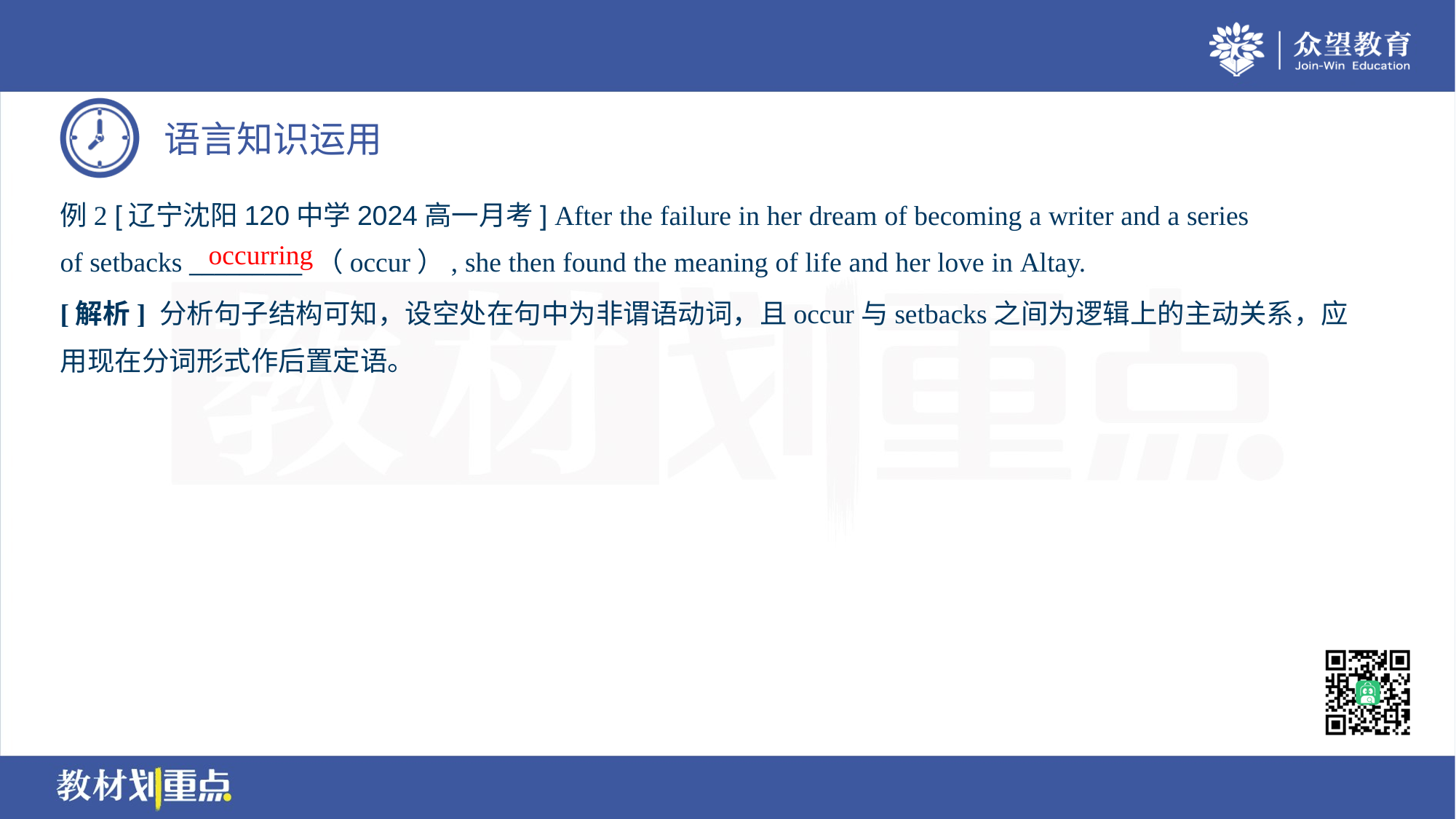

例2 [辽宁沈阳120中学2024高一月考] After the failure in her dream of becoming a writer and a series
of setbacks _________ （occur）, she then found the meaning of life and her love in Altay.
occurring
[解析] 分析句子结构可知，设空处在句中为非谓语动词，且occur与setbacks之间为逻辑上的主动关系，应
用现在分词形式作后置定语。